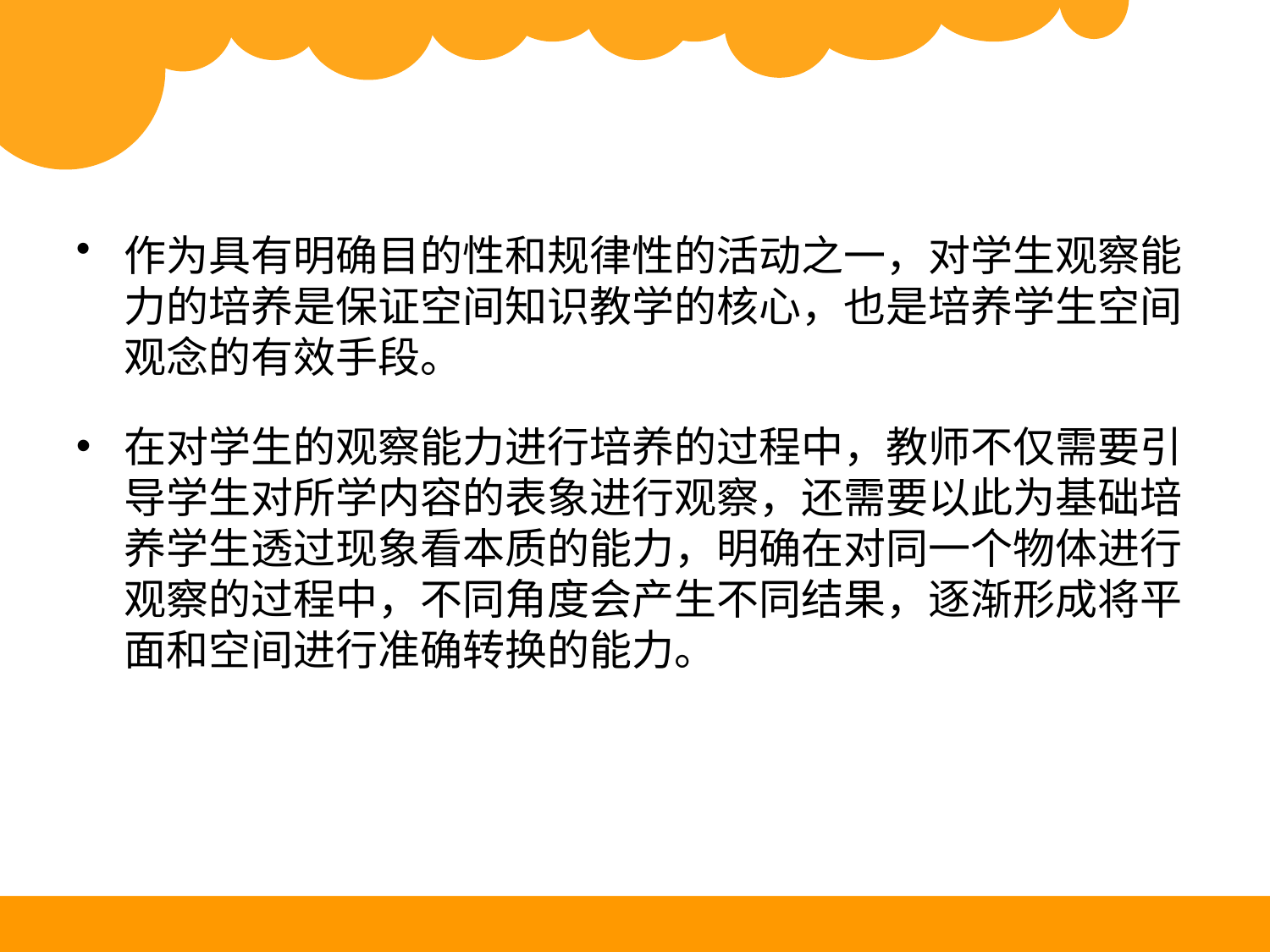

作为具有明确目的性和规律性的活动之一，对学生观察能力的培养是保证空间知识教学的核心，也是培养学生空间观念的有效手段。
在对学生的观察能力进行培养的过程中，教师不仅需要引导学生对所学内容的表象进行观察，还需要以此为基础培养学生透过现象看本质的能力，明确在对同一个物体进行观察的过程中，不同角度会产生不同结果，逐渐形成将平面和空间进行准确转换的能力。